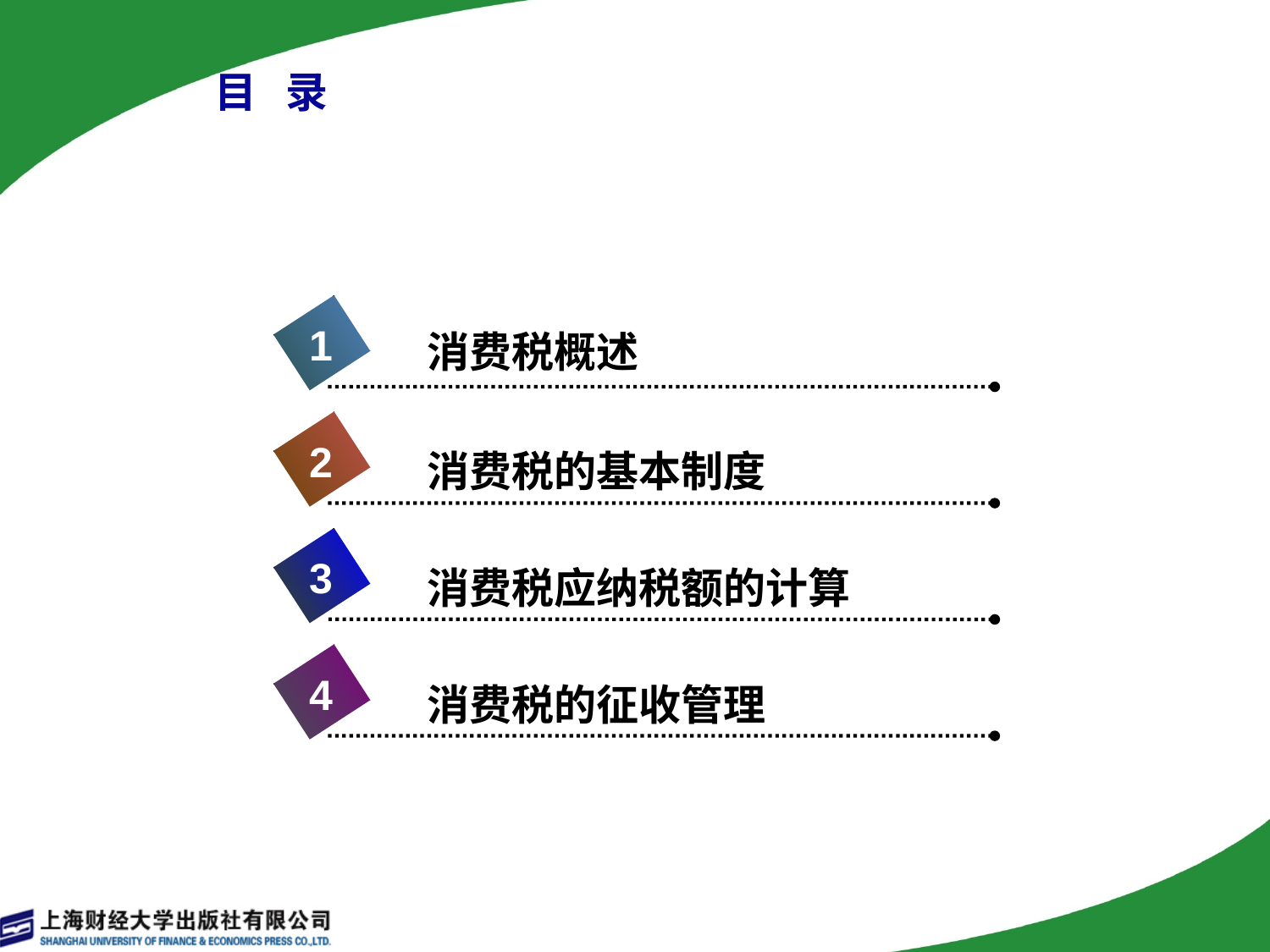

# 目   录

1
消费税概述

2
消费税的基本制度

3
消费税应纳税额的计算

4
消费税的征收管理